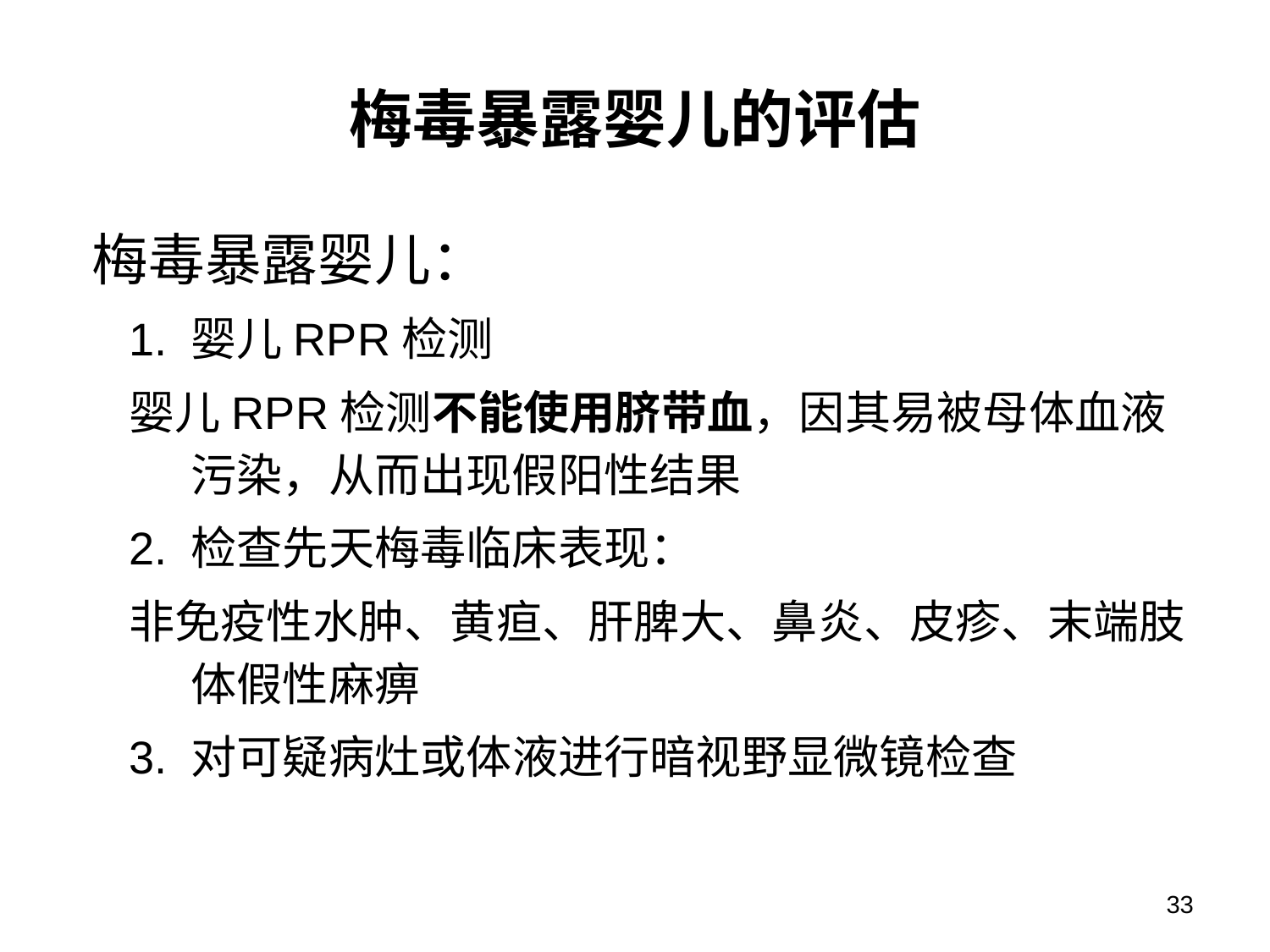

# 梅毒暴露婴儿的评估
梅毒暴露婴儿：
婴儿RPR检测
婴儿RPR检测不能使用脐带血，因其易被母体血液污染，从而出现假阳性结果
检查先天梅毒临床表现：
非免疫性水肿、黄疸、肝脾大、鼻炎、皮疹、末端肢体假性麻痹
对可疑病灶或体液进行暗视野显微镜检查
33